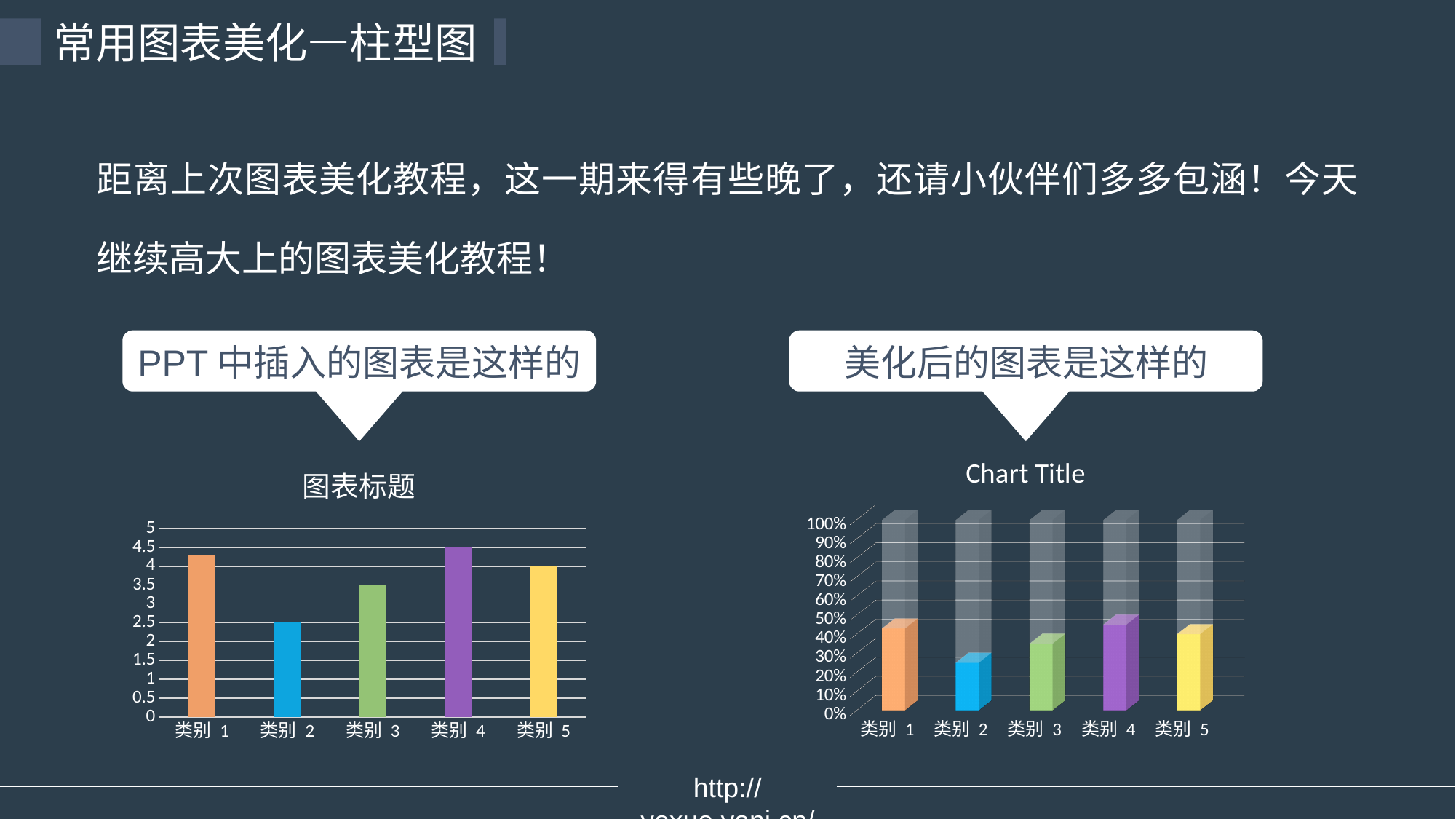

常用图表美化—柱型图

距离上次图表美化教程，这一期来得有些晚了，还请小伙伴们多多包涵！今天继续高大上的图表美化教程！
PPT中插入的图表是这样的

美化后的图表是这样的

[unsupported chart]

### Chart: 图表标题

| Category | 系列 1 |
|---|---|
| 类别 1 | 4.3 |
| 类别 2 | 2.5 |
| 类别 3 | 3.5 |
| 类别 4 | 4.5 |
| 类别 5 | 4.0 |
http://yexue.yanj.cn/